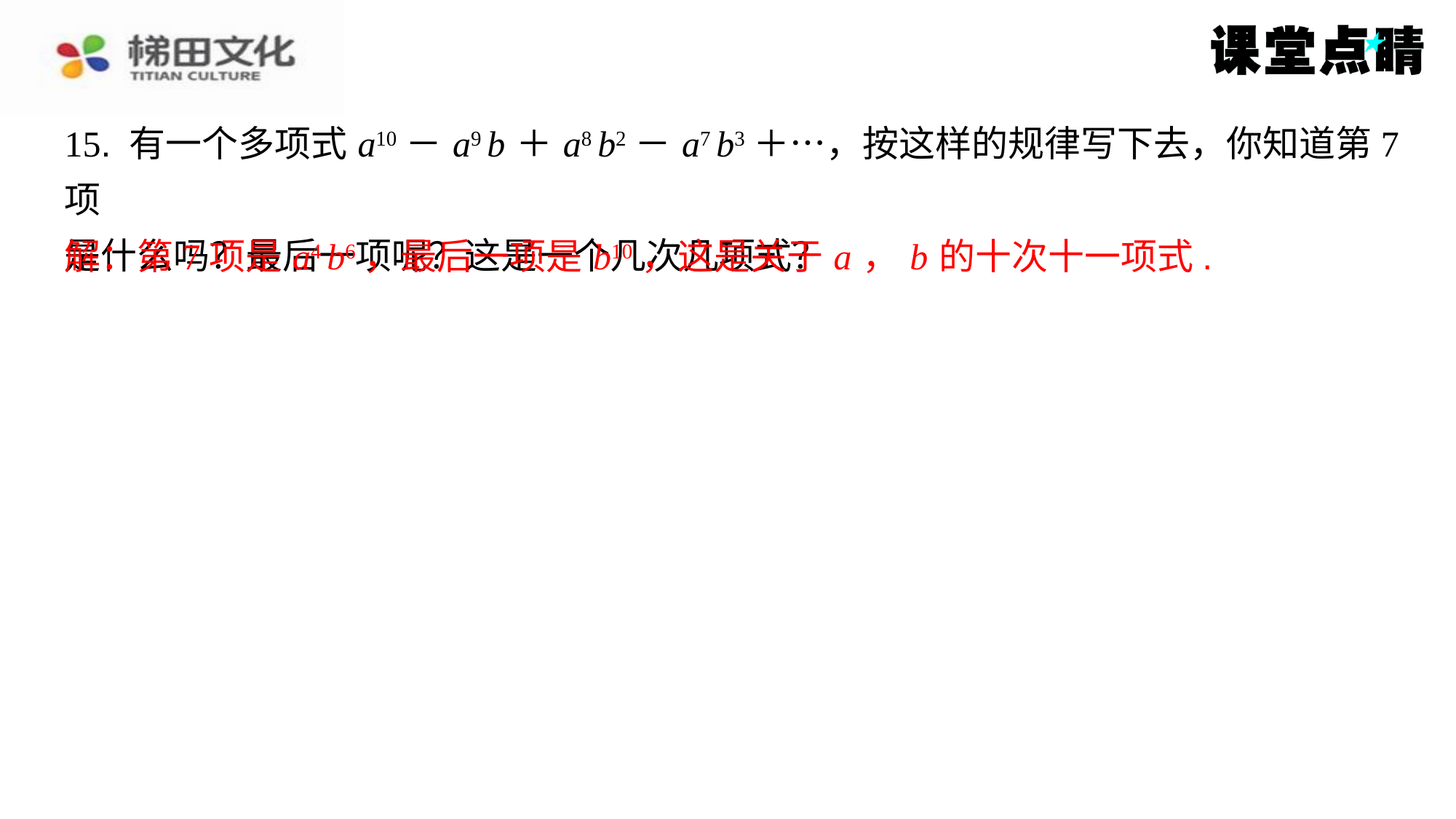

15. 有一个多项式 a10－ a9 b ＋ a8 b2－ a7 b3＋…，按这样的规律写下去，你知道第7项
是什么吗？最后一项呢？这是一个几次几项式？
解：第7项是 a4 b6，最后一项是 b10，这是关于 a ， b 的十次十一项式.
解：第7项是 a4 b6，最后一项是 b10，这是关于 a ， b 的十次十一项式.